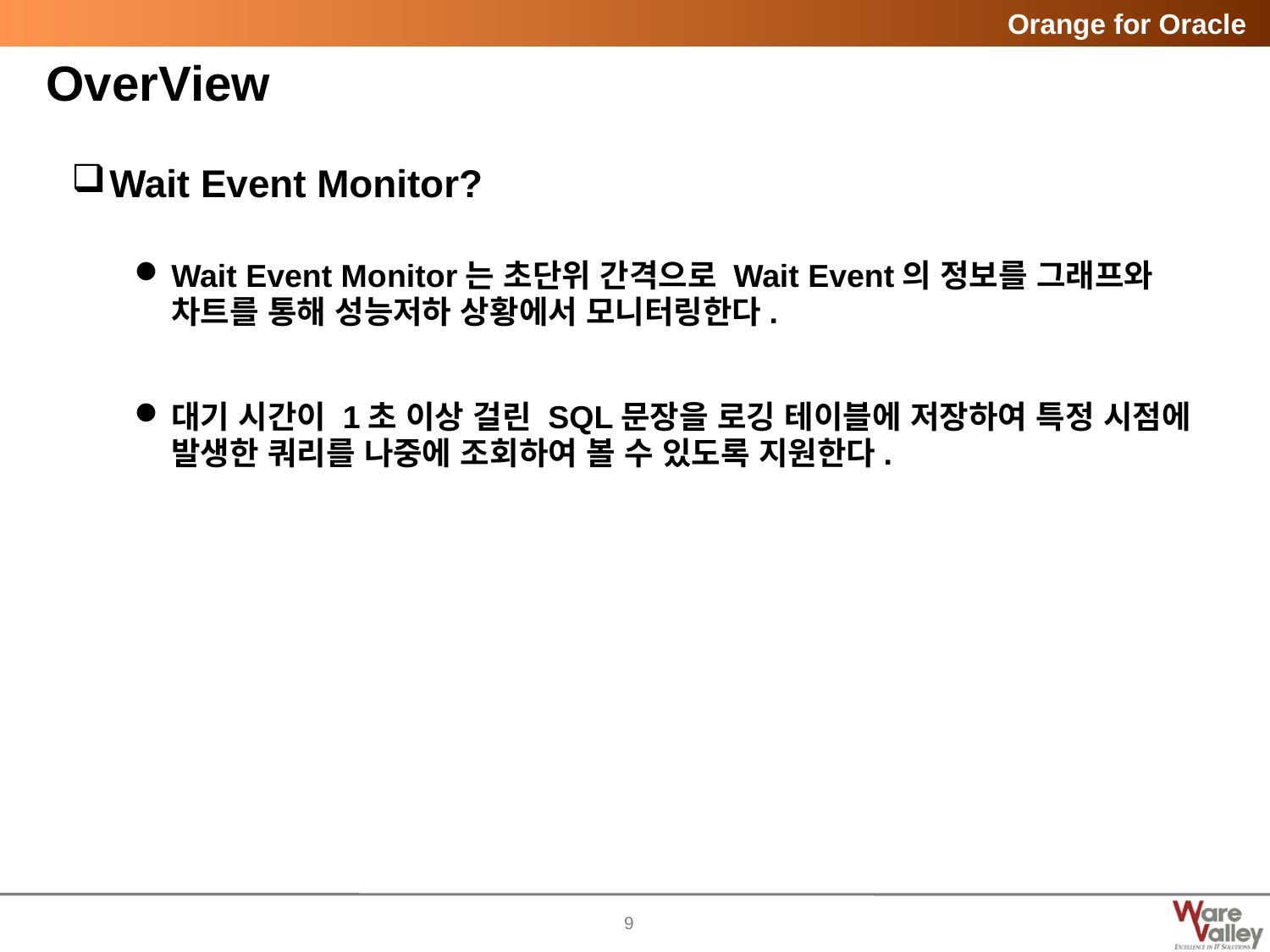

# OverView
Wait Event Monitor?

Wait Event Monitor는 초단위 간격으로 Wait Event의 정보를 그래프와 차트를 통해 성능저하 상황에서 모니터링한다.

대기 시간이 1초 이상 걸린 SQL문장을 로깅 테이블에 저장하여 특정 시점에 발생한 쿼리를 나중에 조회하여 볼 수 있도록 지원한다.